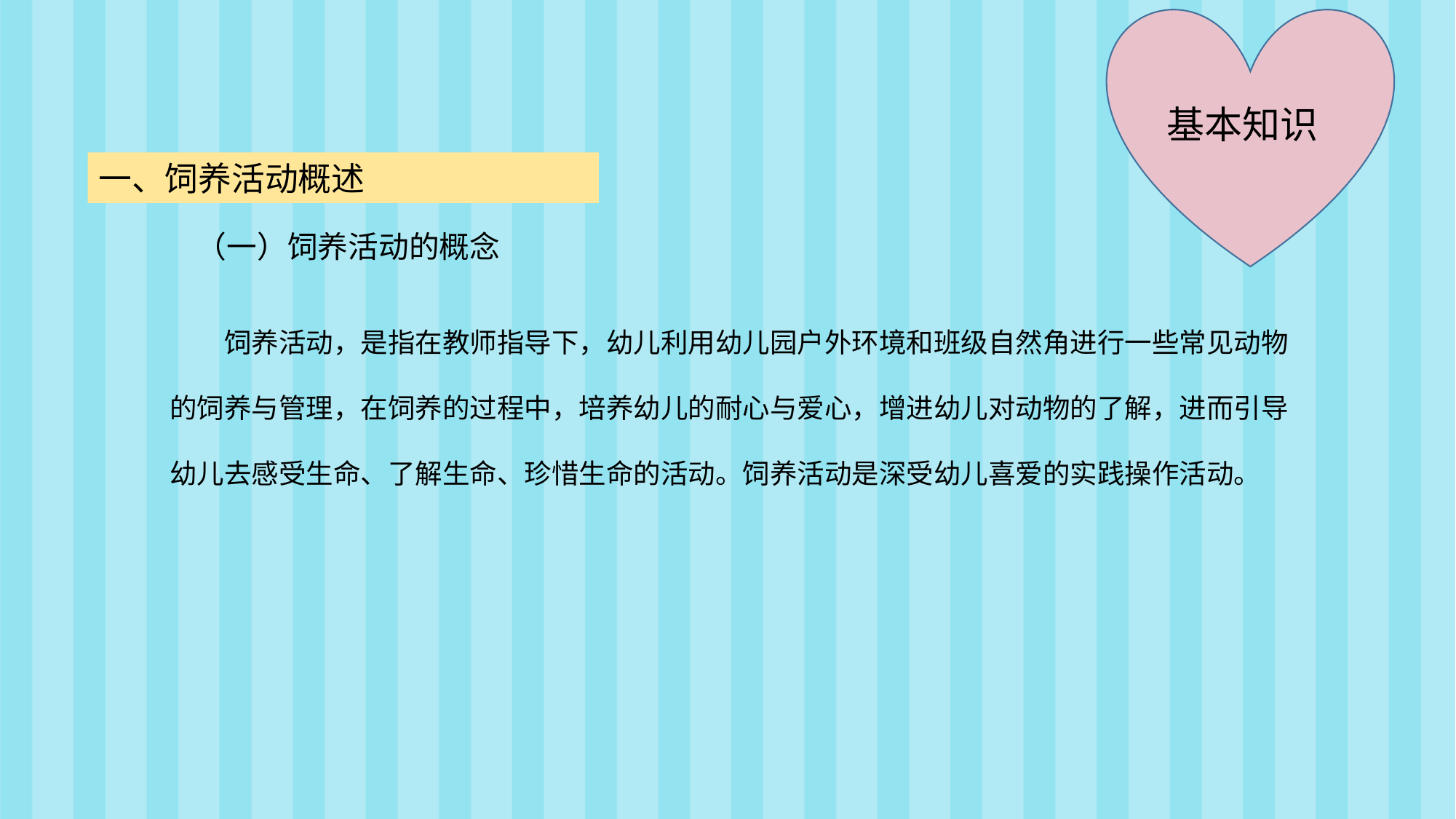

基本知识
一、饲养活动概述
（一）饲养活动的概念
饲养活动，是指在教师指导下，幼儿利用幼儿园户外环境和班级自然角进行一些常见动物
的饲养与管理，在饲养的过程中，培养幼儿的耐心与爱心，增进幼儿对动物的了解，进而引导
幼儿去感受生命、了解生命、珍惜生命的活动。饲养活动是深受幼儿喜爱的实践操作活动。